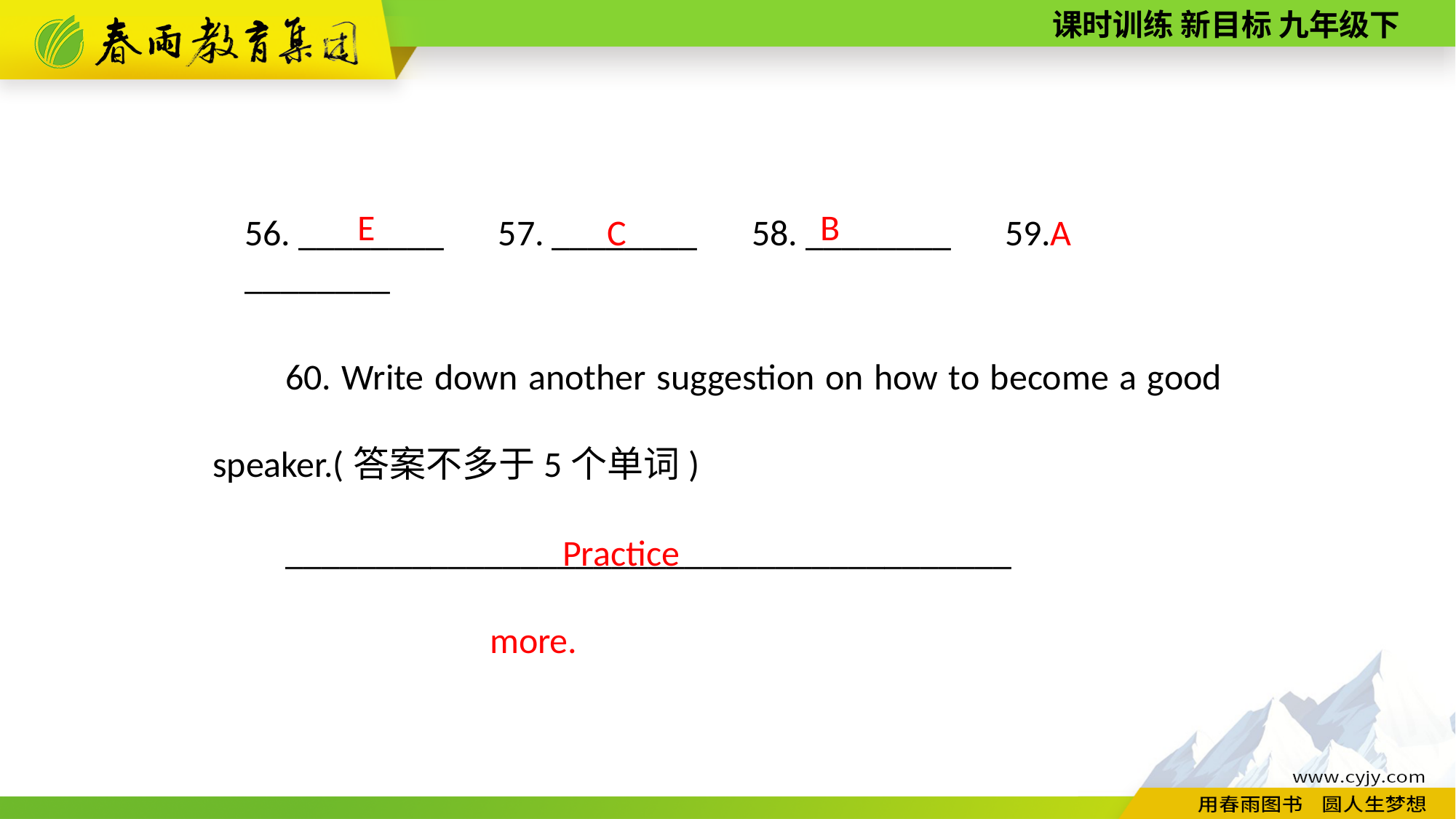

E
B
A
C
56. ________　57. ________　58. ________　59. ________
60. Write down another suggestion on how to become a good speaker.(答案不多于5个单词)
________________________________________
Practice more.